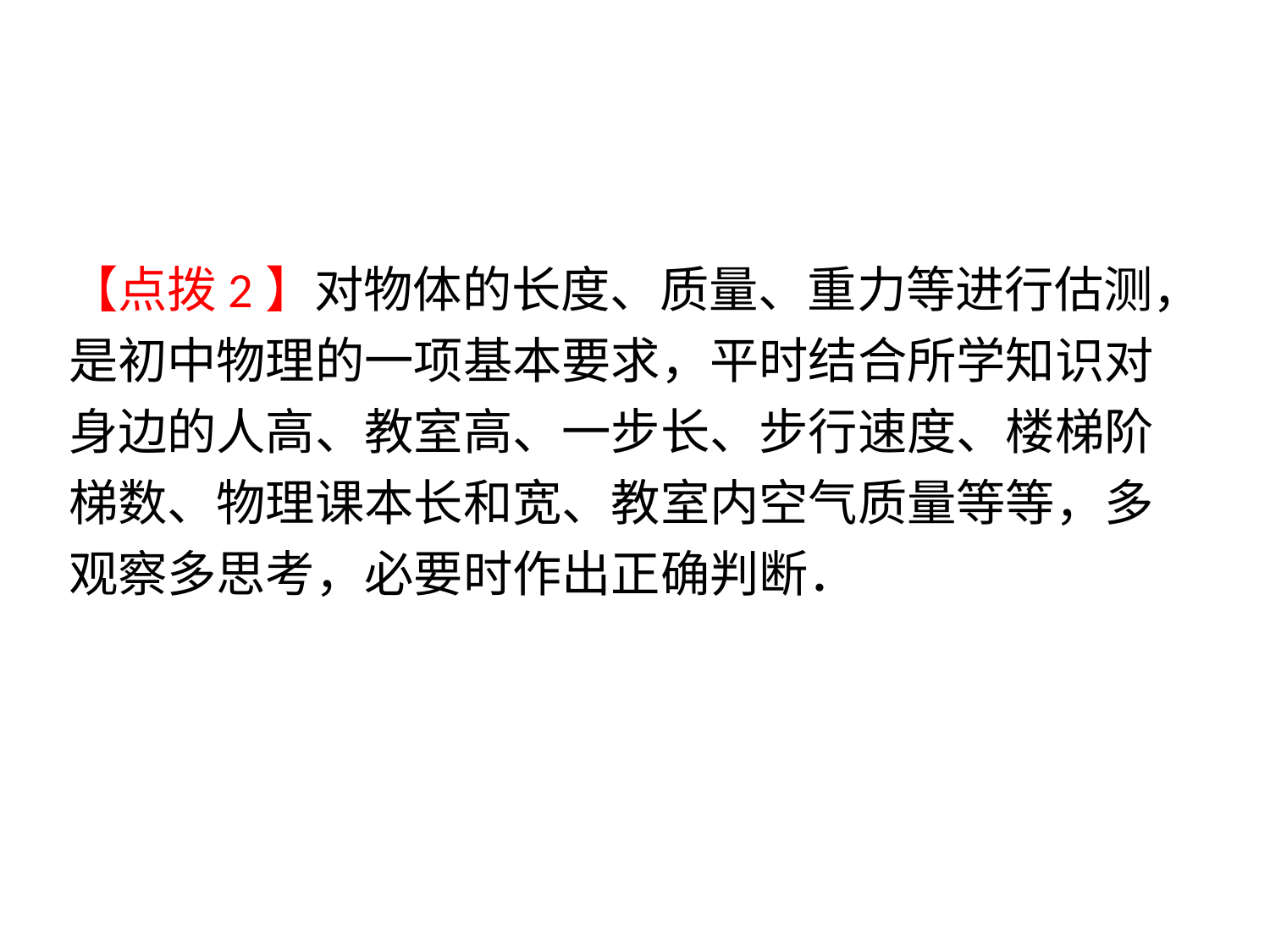

【点拨2】对物体的长度、质量、重力等进行估测，是初中物理的一项基本要求，平时结合所学知识对身边的人高、教室高、一步长、步行速度、楼梯阶梯数、物理课本长和宽、教室内空气质量等等，多观察多思考，必要时作出正确判断．